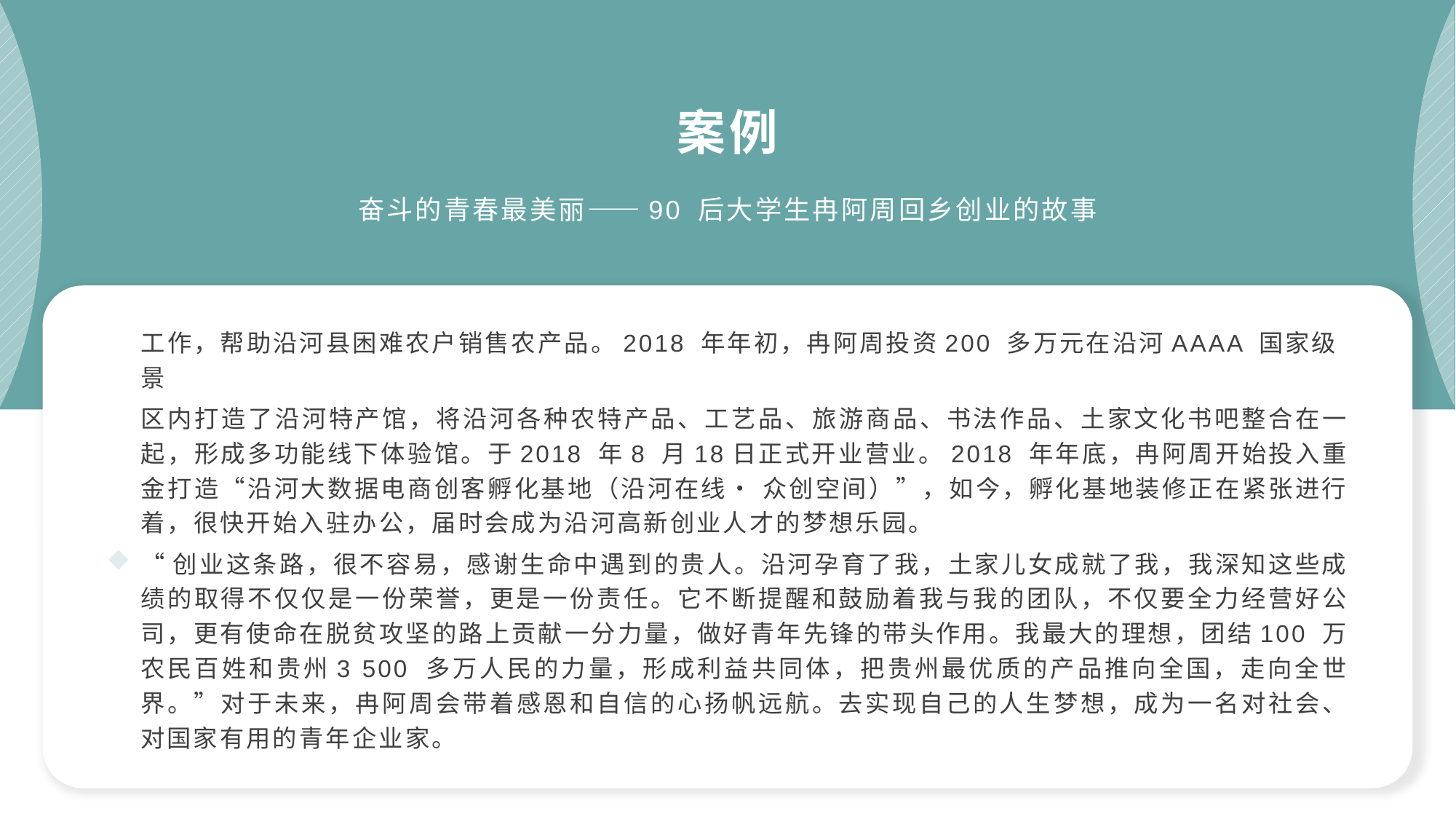

案例
奋斗的青春最美丽——90 后大学生冉阿周回乡创业的故事

工作，帮助沿河县困难农户销售农产品。2018 年年初，冉阿周投资200 多万元在沿河AAAA 国家级景
区内打造了沿河特产馆，将沿河各种农特产品、工艺品、旅游商品、书法作品、土家文化书吧整合在一起，形成多功能线下体验馆。于2018 年8 月18日正式开业营业。2018 年年底，冉阿周开始投入重金打造“沿河大数据电商创客孵化基地（沿河在线• 众创空间）”，如今，孵化基地装修正在紧张进行着，很快开始入驻办公，届时会成为沿河高新创业人才的梦想乐园。
“创业这条路，很不容易，感谢生命中遇到的贵人。沿河孕育了我，土家儿女成就了我，我深知这些成绩的取得不仅仅是一份荣誉，更是一份责任。它不断提醒和鼓励着我与我的团队，不仅要全力经营好公司，更有使命在脱贫攻坚的路上贡献一分力量，做好青年先锋的带头作用。我最大的理想，团结100 万农民百姓和贵州3 500 多万人民的力量，形成利益共同体，把贵州最优质的产品推向全国，走向全世界。”对于未来，冉阿周会带着感恩和自信的心扬帆远航。去实现自己的人生梦想，成为一名对社会、对国家有用的青年企业家。